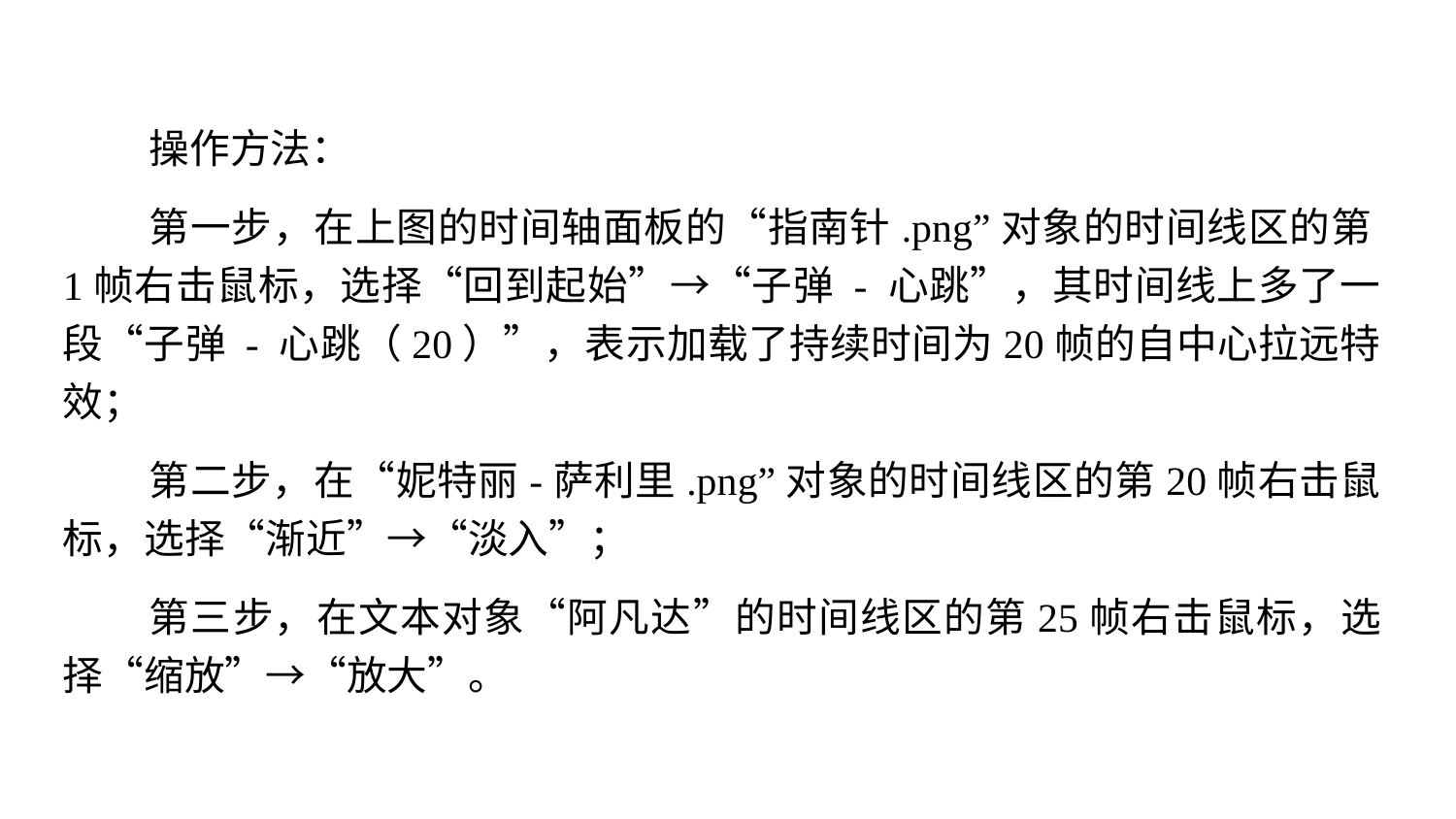

操作方法：
第一步，在上图的时间轴面板的“指南针.png”对象的时间线区的第1帧右击鼠标，选择“回到起始”→“子弹 - 心跳”，其时间线上多了一段“子弹 - 心跳（20）”，表示加载了持续时间为20帧的自中心拉远特效；
第二步，在“妮特丽-萨利里.png”对象的时间线区的第20帧右击鼠标，选择“渐近”→“淡入”；
第三步，在文本对象“阿凡达”的时间线区的第25帧右击鼠标，选择“缩放”→“放大”。